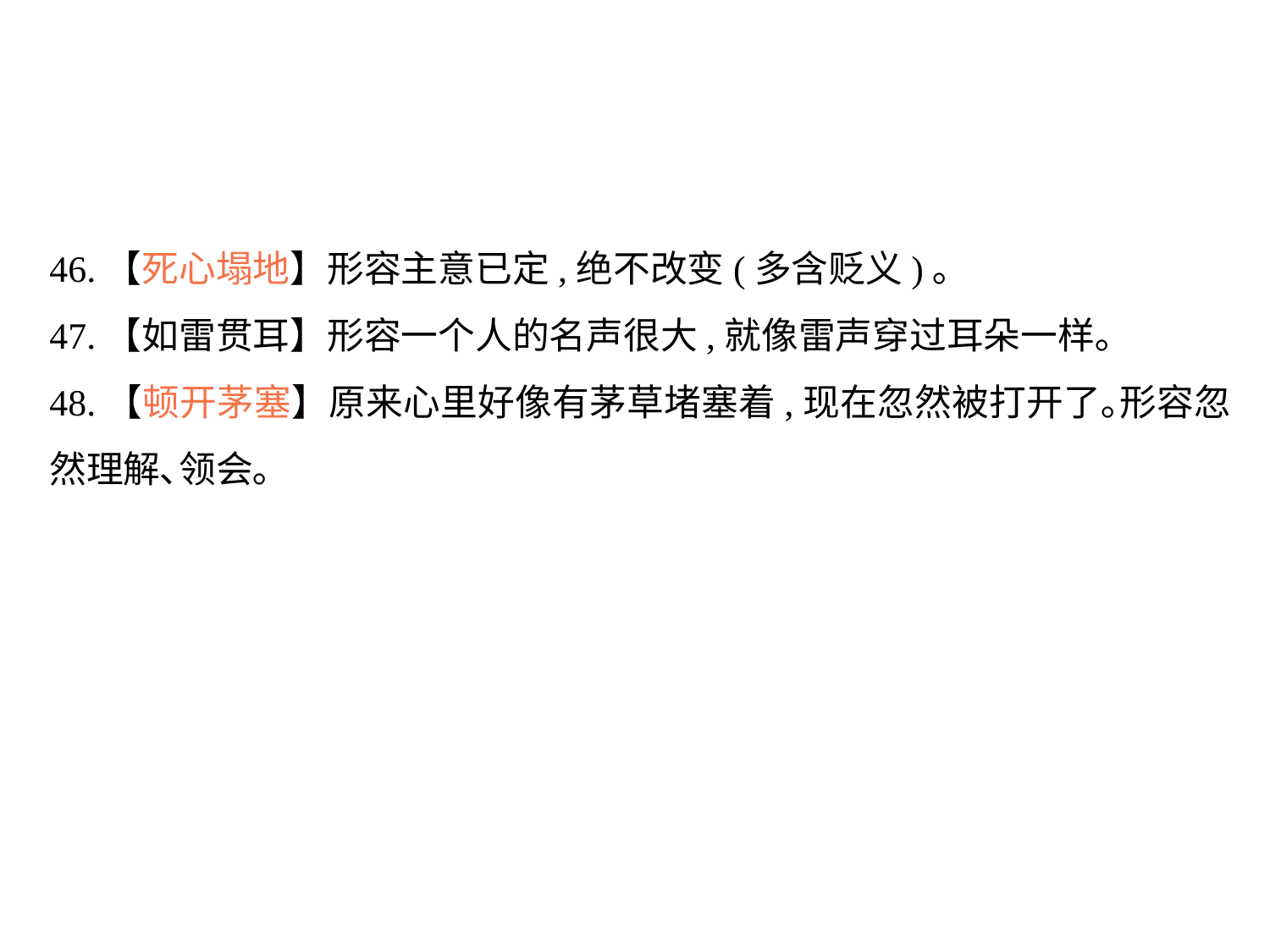

46.【死心塌地】形容主意已定,绝不改变(多含贬义)｡
47.【如雷贯耳】形容一个人的名声很大,就像雷声穿过耳朵一样｡
48.【顿开茅塞】原来心里好像有茅草堵塞着,现在忽然被打开了｡形容忽然理解､领会｡